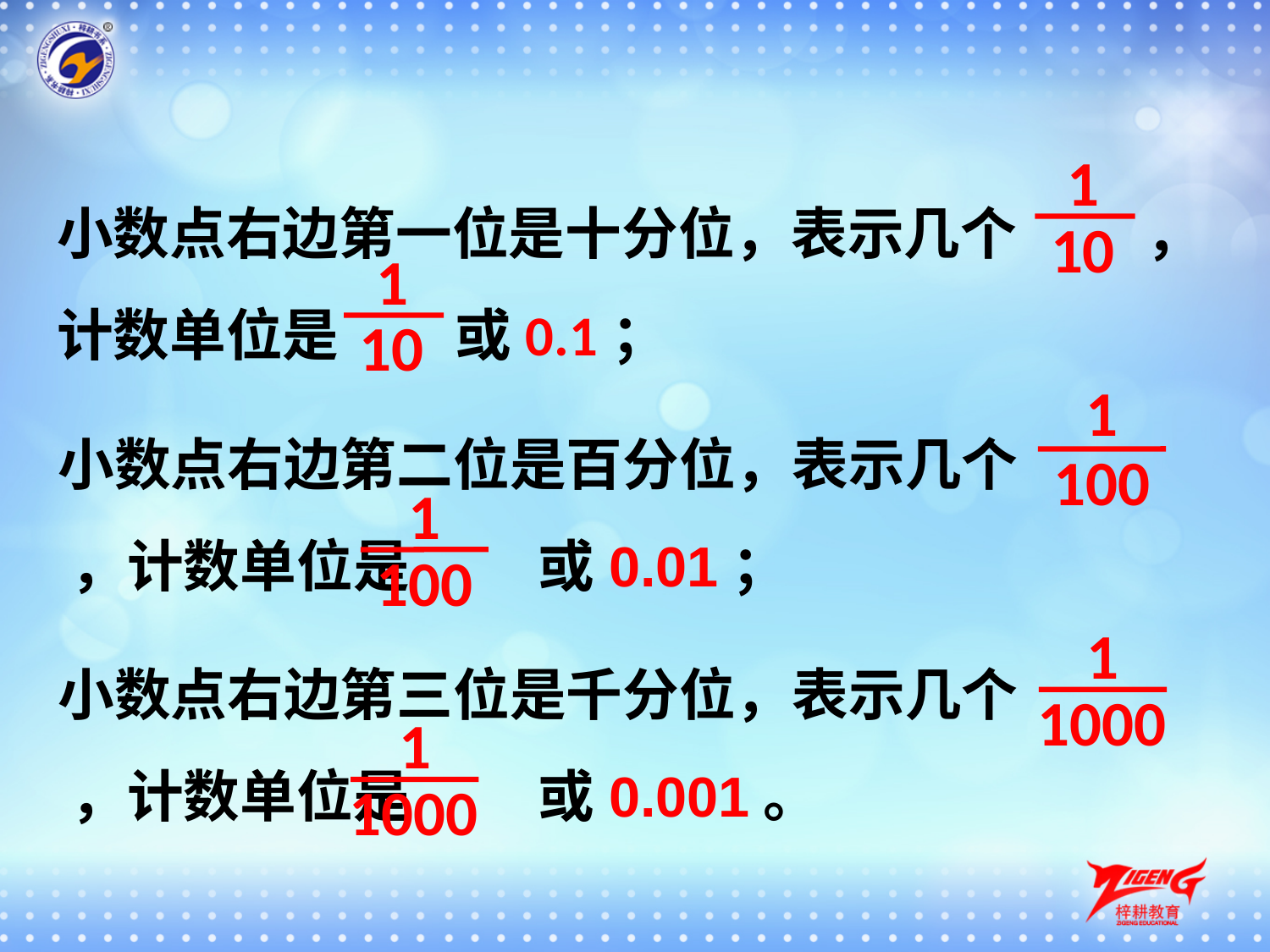

1
小数点右边第一位是十分位，表示几个          ，计数单位是         或0.1；
10

1
10

1
小数点右边第二位是百分位，表示几个         ，计数单位是          或0.01；
100

1
100

1
小数点右边第三位是千分位，表示几个          ，计数单位是          或0.001。
1000

1

1000